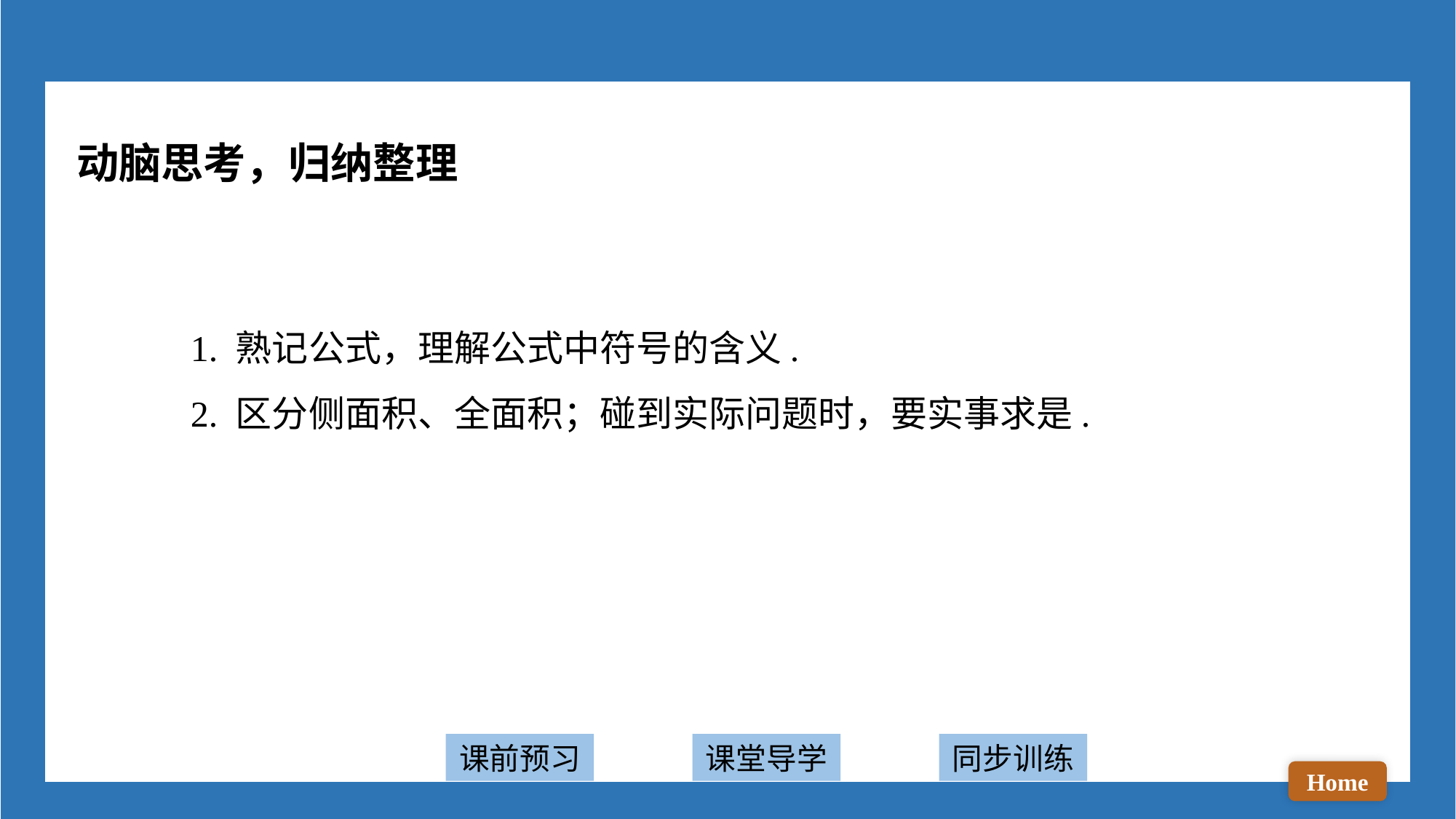

动脑思考，归纳整理
1. 熟记公式，理解公式中符号的含义.
2. 区分侧面积、全面积；碰到实际问题时，要实事求是.